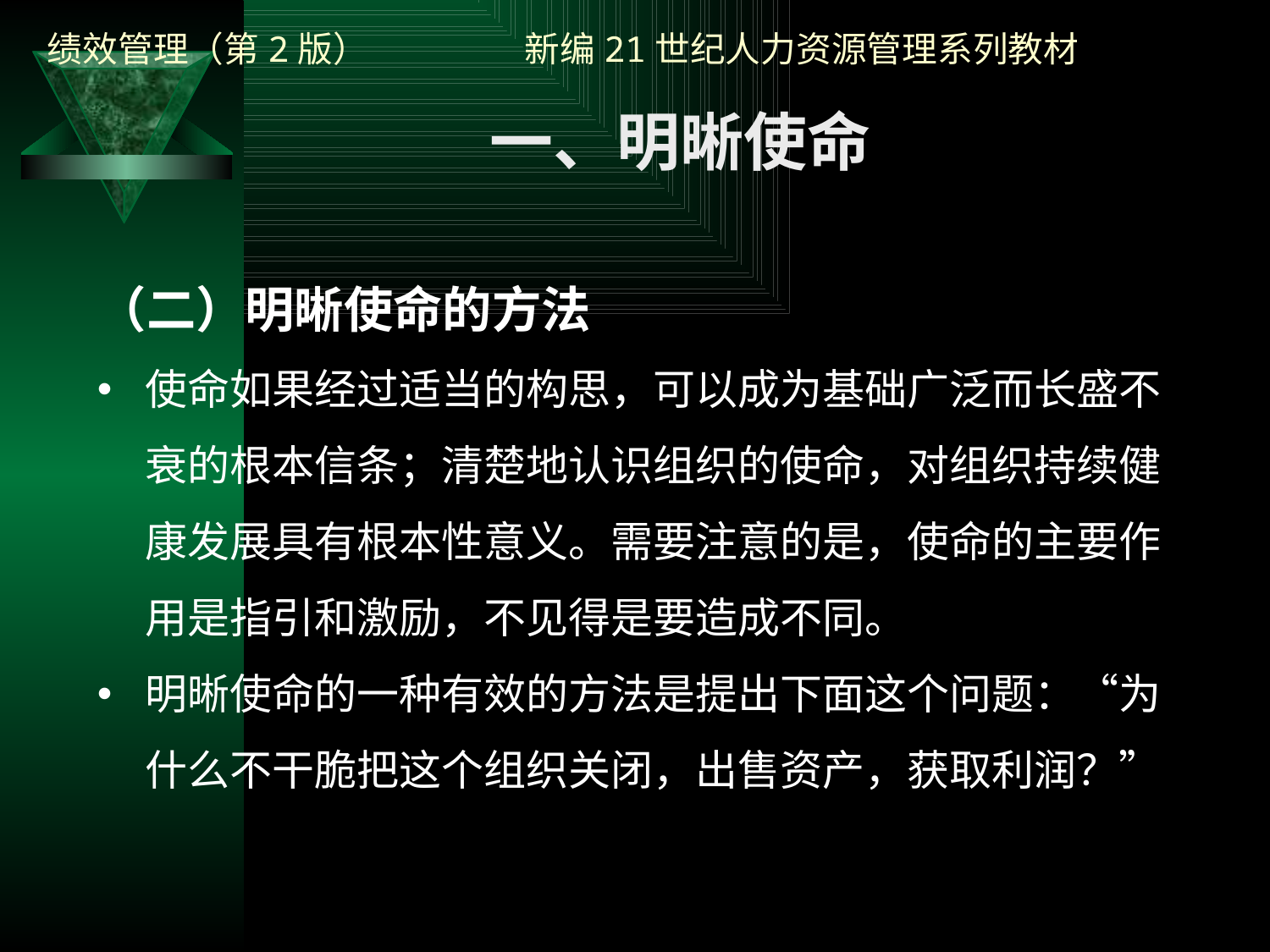

一、明晰使命
（二）明晰使命的方法
使命如果经过适当的构思，可以成为基础广泛而长盛不衰的根本信条；清楚地认识组织的使命，对组织持续健康发展具有根本性意义。需要注意的是，使命的主要作用是指引和激励，不见得是要造成不同。
明晰使命的一种有效的方法是提出下面这个问题：“为什么不干脆把这个组织关闭，出售资产，获取利润？”